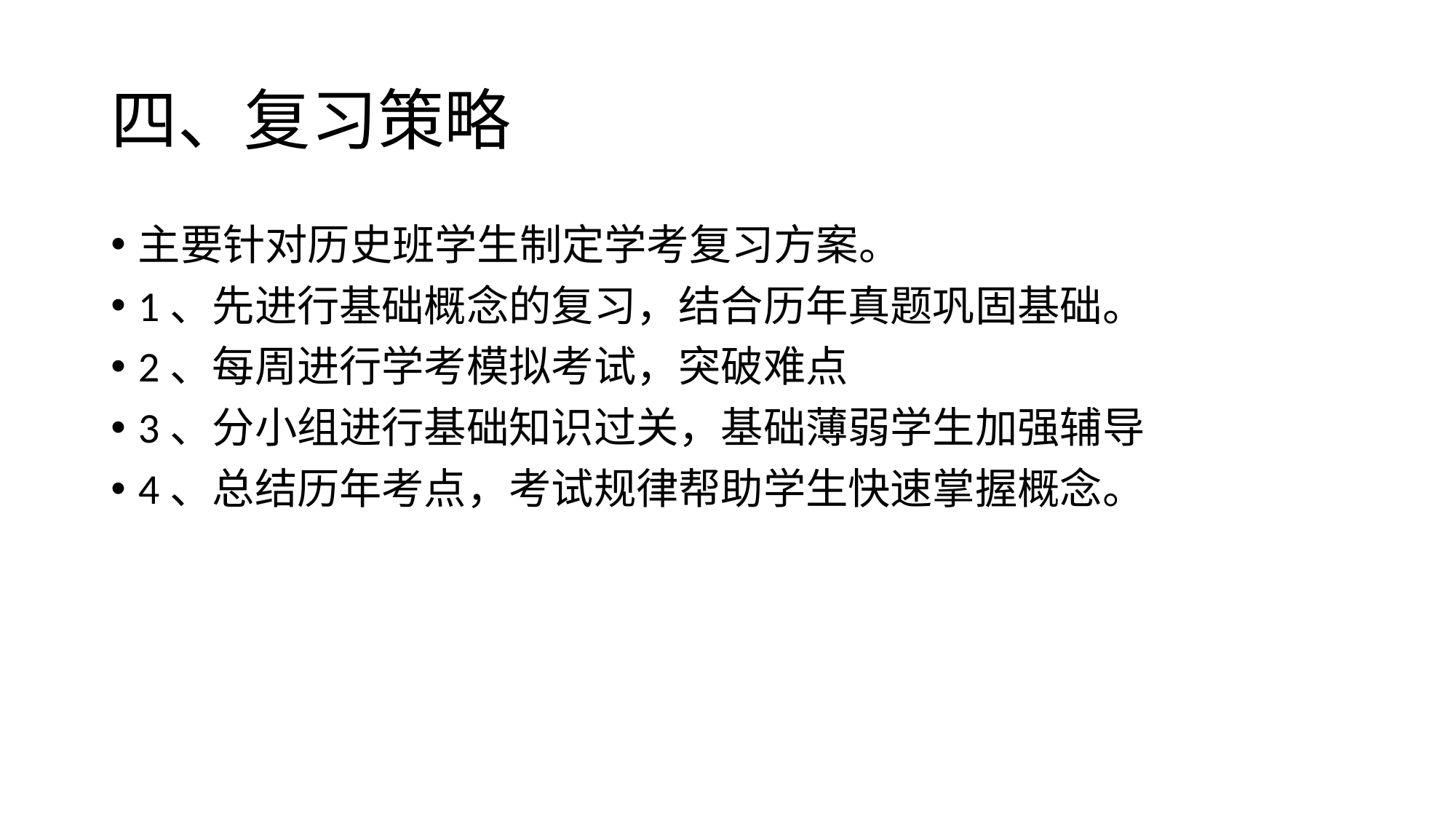

# 四、复习策略
主要针对历史班学生制定学考复习方案。
1、先进行基础概念的复习，结合历年真题巩固基础。
2、每周进行学考模拟考试，突破难点
3、分小组进行基础知识过关，基础薄弱学生加强辅导
4、总结历年考点，考试规律帮助学生快速掌握概念。